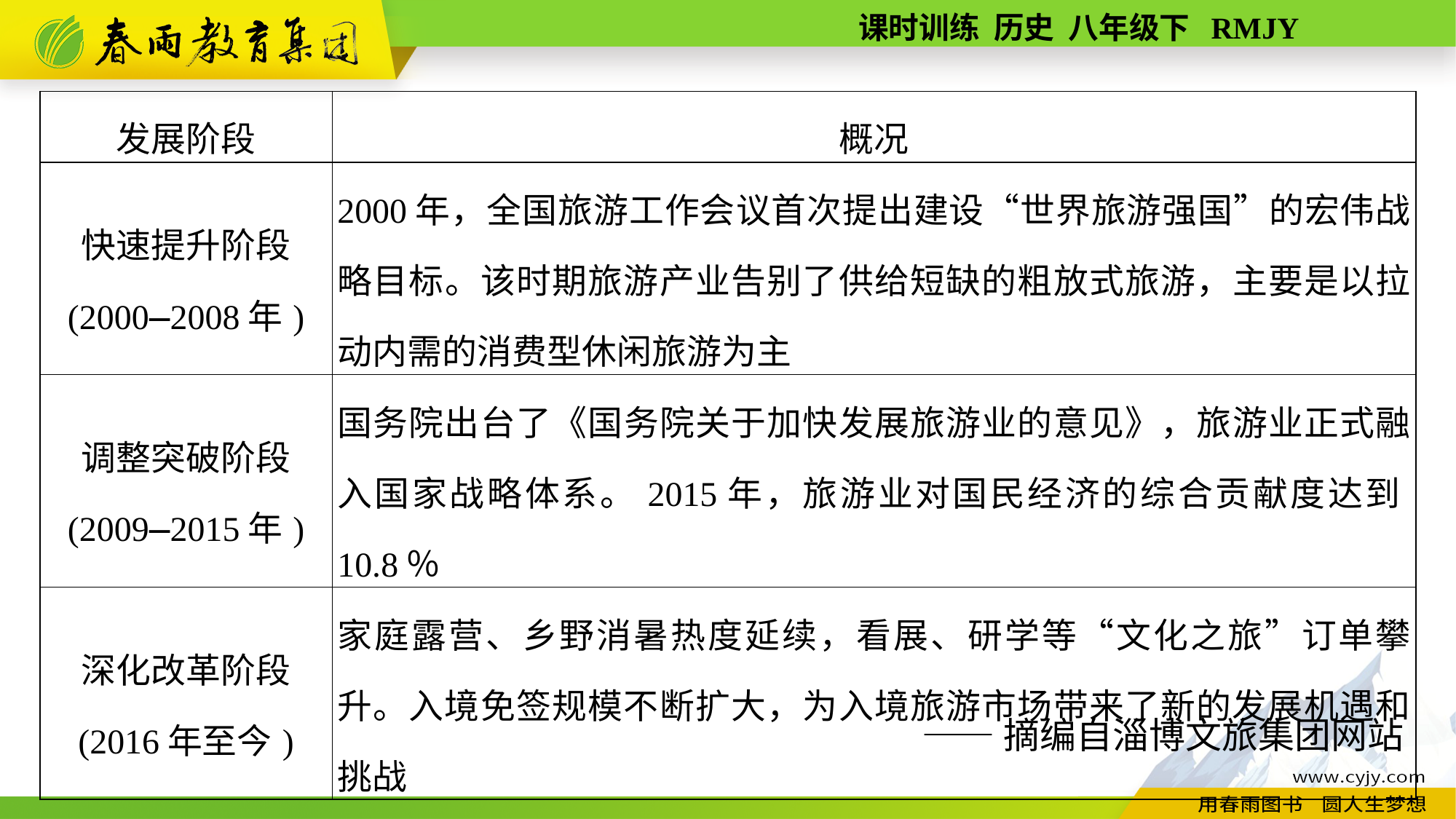

| 发展阶段 | 概况 |
| --- | --- |
| 快速提升阶段 (2000—2008年) | 2000年，全国旅游工作会议首次提出建设“世界旅游强国”的宏伟战略目标。该时期旅游产业告别了供给短缺的粗放式旅游，主要是以拉动内需的消费型休闲旅游为主 |
| 调整突破阶段 (2009—2015年) | 国务院出台了《国务院关于加快发展旅游业的意见》，旅游业正式融入国家战略体系。2015年，旅游业对国民经济的综合贡献度达到10.8％ |
| 深化改革阶段 (2016年至今) | 家庭露营、乡野消暑热度延续，看展、研学等“文化之旅”订单攀升。入境免签规模不断扩大，为入境旅游市场带来了新的发展机遇和挑战 |
——摘编自淄博文旅集团网站